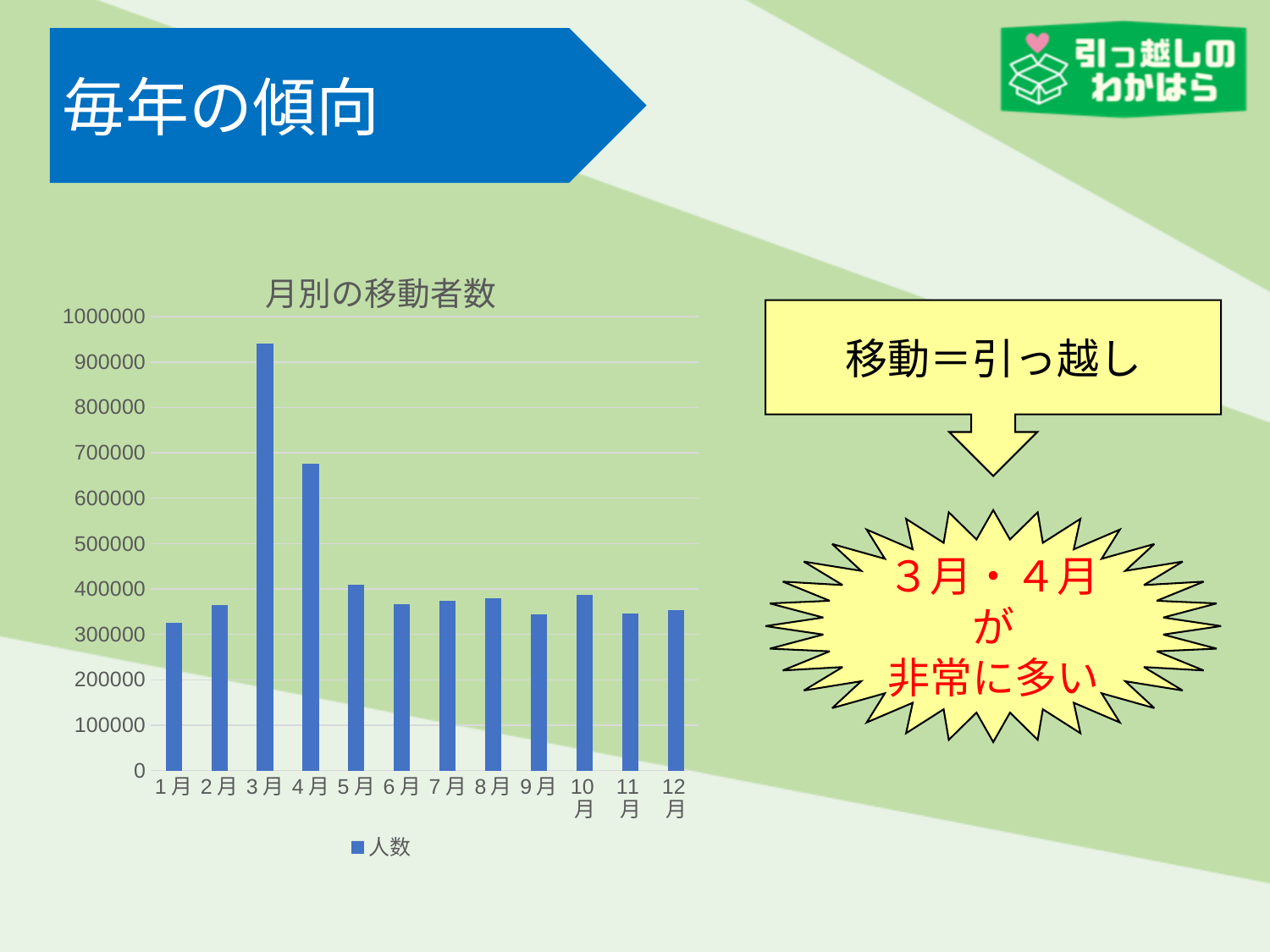

毎年の傾向

### Chart: 月別の移動者数

| Category | 人数 |
|---|---|
| 1月 | 324958.0 |
| 2月 | 364174.0 |
| 3月 | 939978.0 |
| 4月 | 675093.0 |
| 5月 | 409235.0 |
| 6月 | 366759.0 |
| 7月 | 374208.0 |
| 8月 | 379493.0 |
| 9月 | 344275.0 |
| 10月 | 386943.0 |
| 11月 | 345144.0 |
| 12月 | 352989.0 |
移動＝引っ越し
３月・４月が
非常に多い